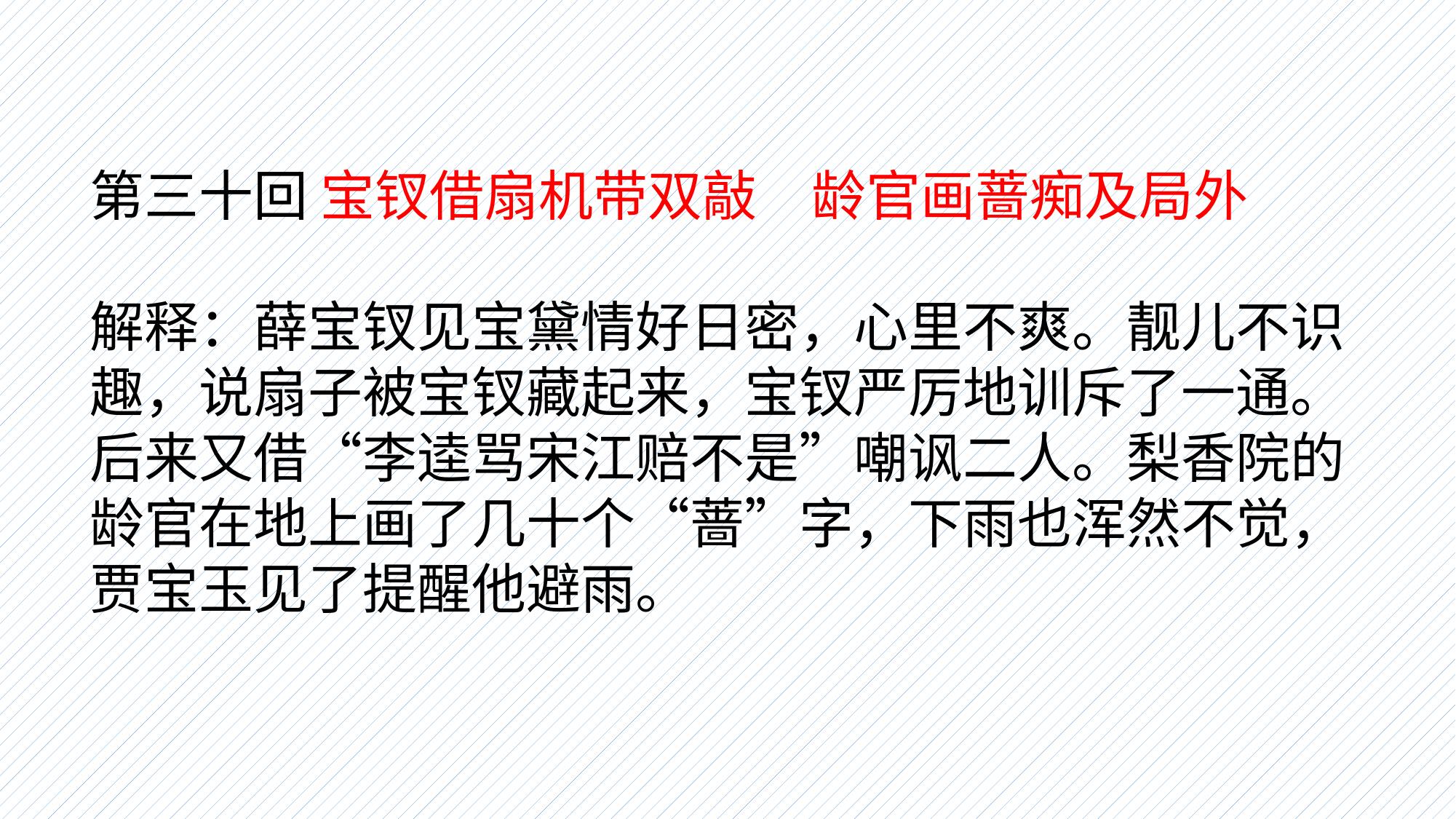

第三十回 宝钗借扇机带双敲　龄官画蔷痴及局外

解释：薛宝钗见宝黛情好日密，心里不爽。靓儿不识趣，说扇子被宝钗藏起来，宝钗严厉地训斥了一通。后来又借“李逵骂宋江赔不是”嘲讽二人。梨香院的龄官在地上画了几十个“蔷”字，下雨也浑然不觉，贾宝玉见了提醒他避雨。